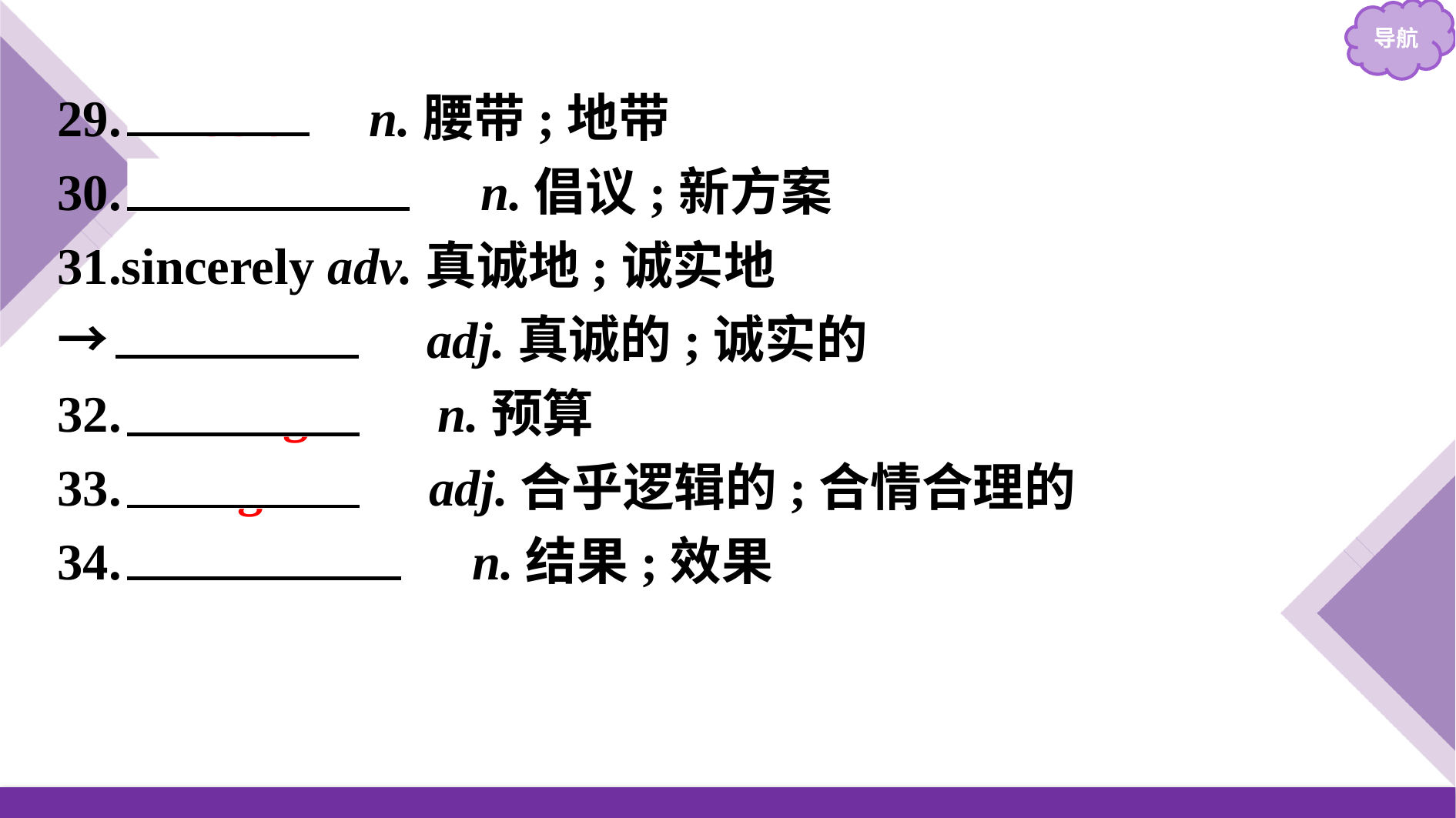

29.　belt　 n.腰带;地带
30.　initiative　 n.倡议;新方案
31.sincerely adv.真诚地;诚实地
→　sincere　 adj.真诚的;诚实的
32.　budget　 n.预算
33.　logical　 adj.合乎逻辑的;合情合理的
34.　outcome　 n.结果;效果